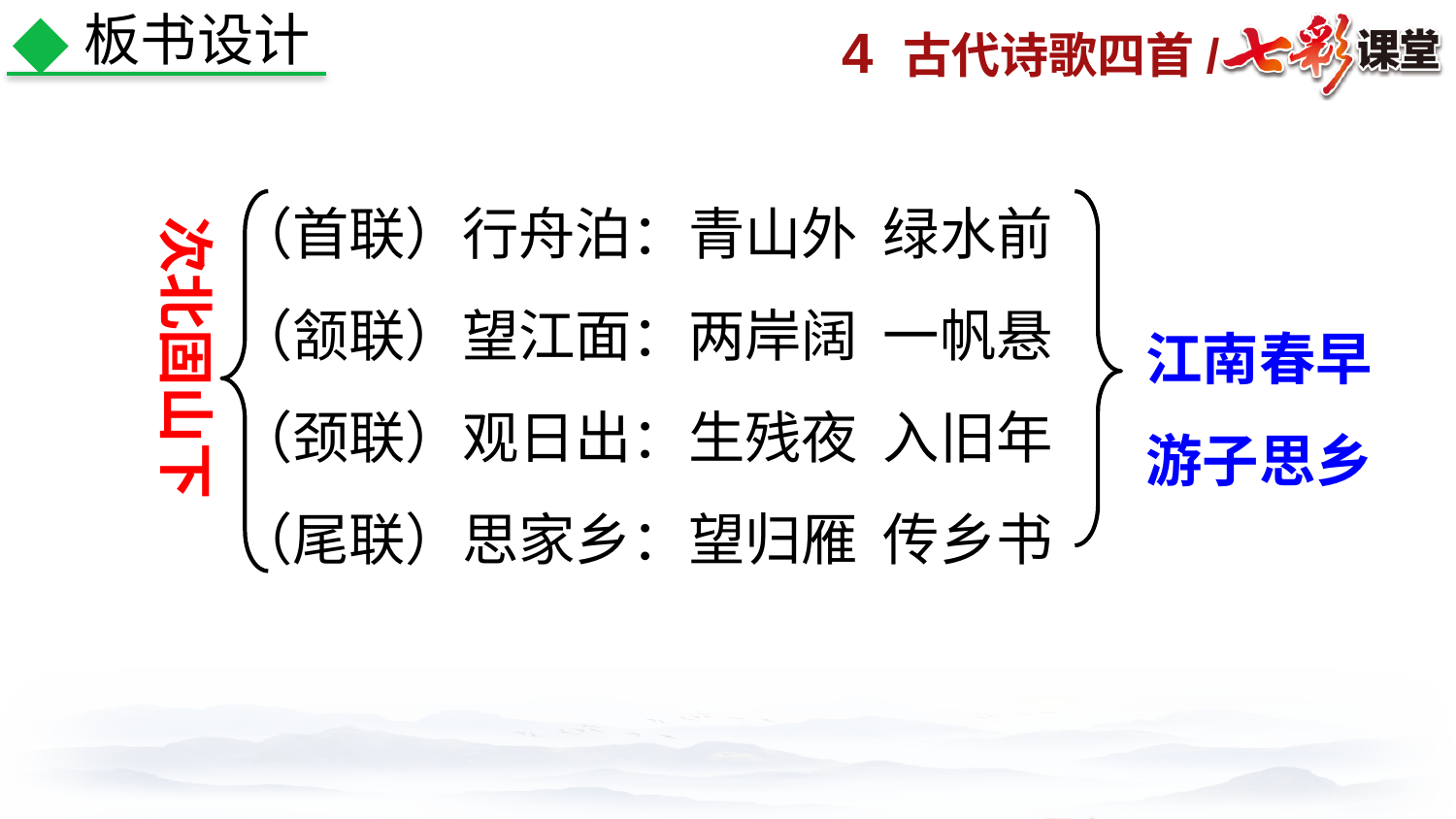

板书设计

（首联）行舟泊：青山外  绿水前
（颔联）望江面：两岸阔  一帆悬
（颈联）观日出：生残夜  入旧年
（尾联）思家乡：望归雁  传乡书

次北固山下
江南春早
游子思乡